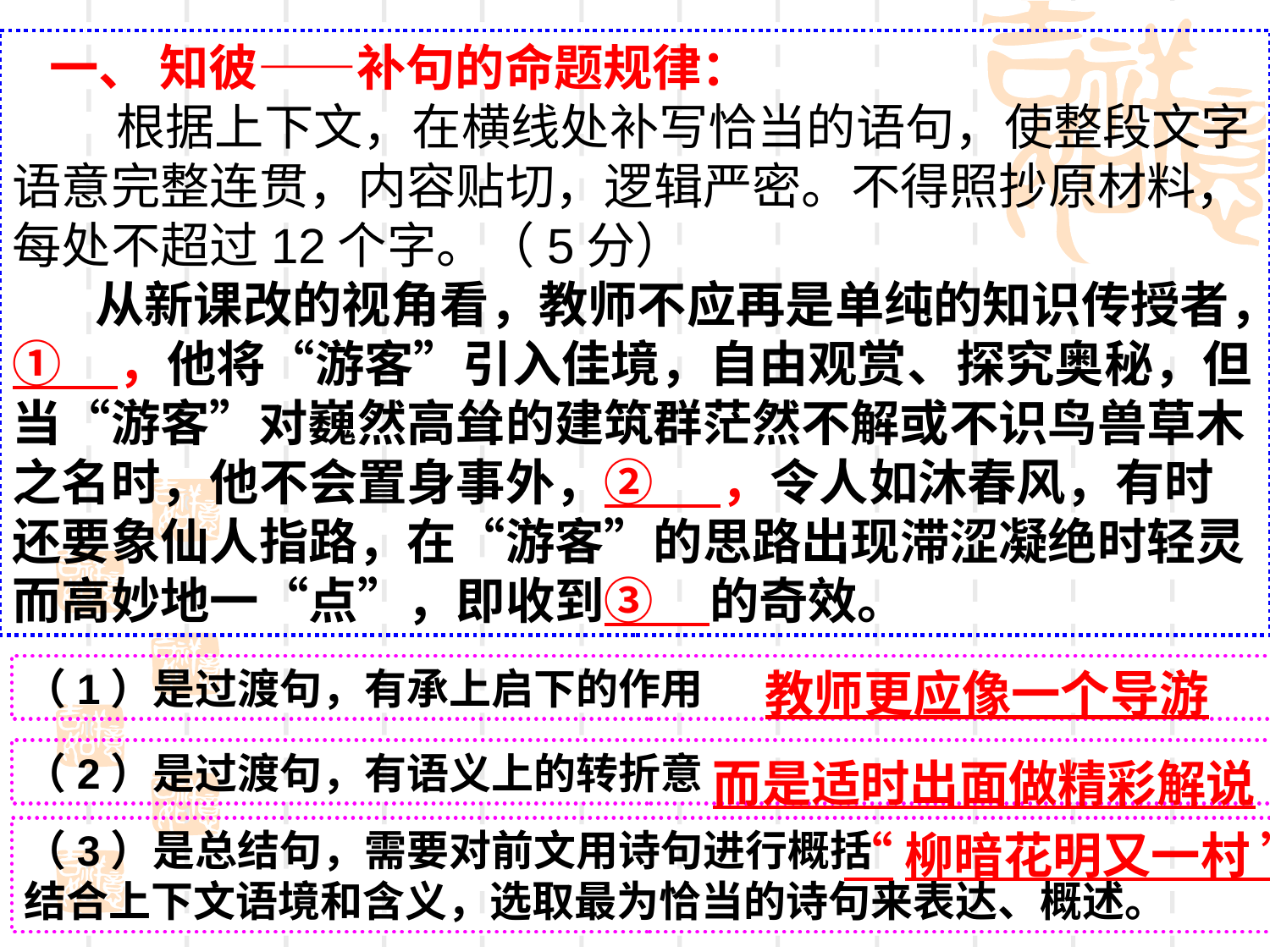

一、 知彼——补句的命题规律：
     根据上下文，在横线处补写恰当的语句，使整段文字语意完整连贯，内容贴切，逻辑严密。不得照抄原材料，每处不超过12个字。（5分）
   从新课改的视角看，教师不应再是单纯的知识传授者，①     ，他将“游客”引入佳境，自由观赏、探究奥秘，但当“游客”对巍然高耸的建筑群茫然不解或不识鸟兽草木之名时，他不会置身事外，②      ，令人如沐春风，有时还要象仙人指路，在“游客”的思路出现滞涩凝绝时轻灵而高妙地一“点”，即收到③     的奇效。
（1）是过渡句，有承上启下的作用
教师更应像一个导游
（2）是过渡句，有语义上的转折意
而是适时出面做精彩解说
（3）是总结句，需要对前文用诗句进行概括
结合上下文语境和含义，选取最为恰当的诗句来表达、概述。
“柳暗花明又一村 ”